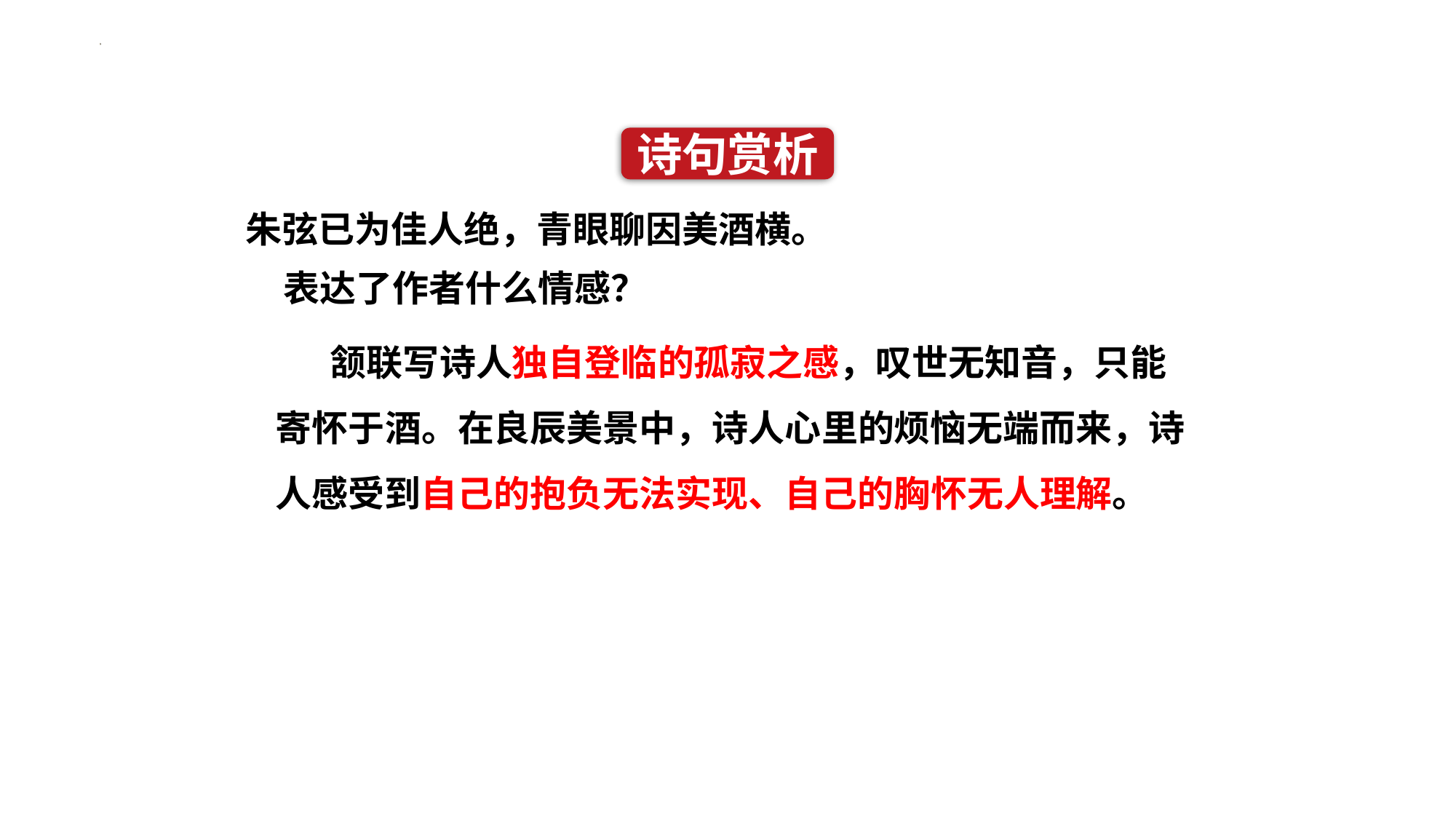

诗句赏析
朱弦已为佳人绝，青眼聊因美酒横。
表达了作者什么情感？
颔联写诗人独自登临的孤寂之感，叹世无知音，只能寄怀于酒。在良辰美景中，诗人心里的烦恼无端而来，诗人感受到自己的抱负无法实现、自己的胸怀无人理解。